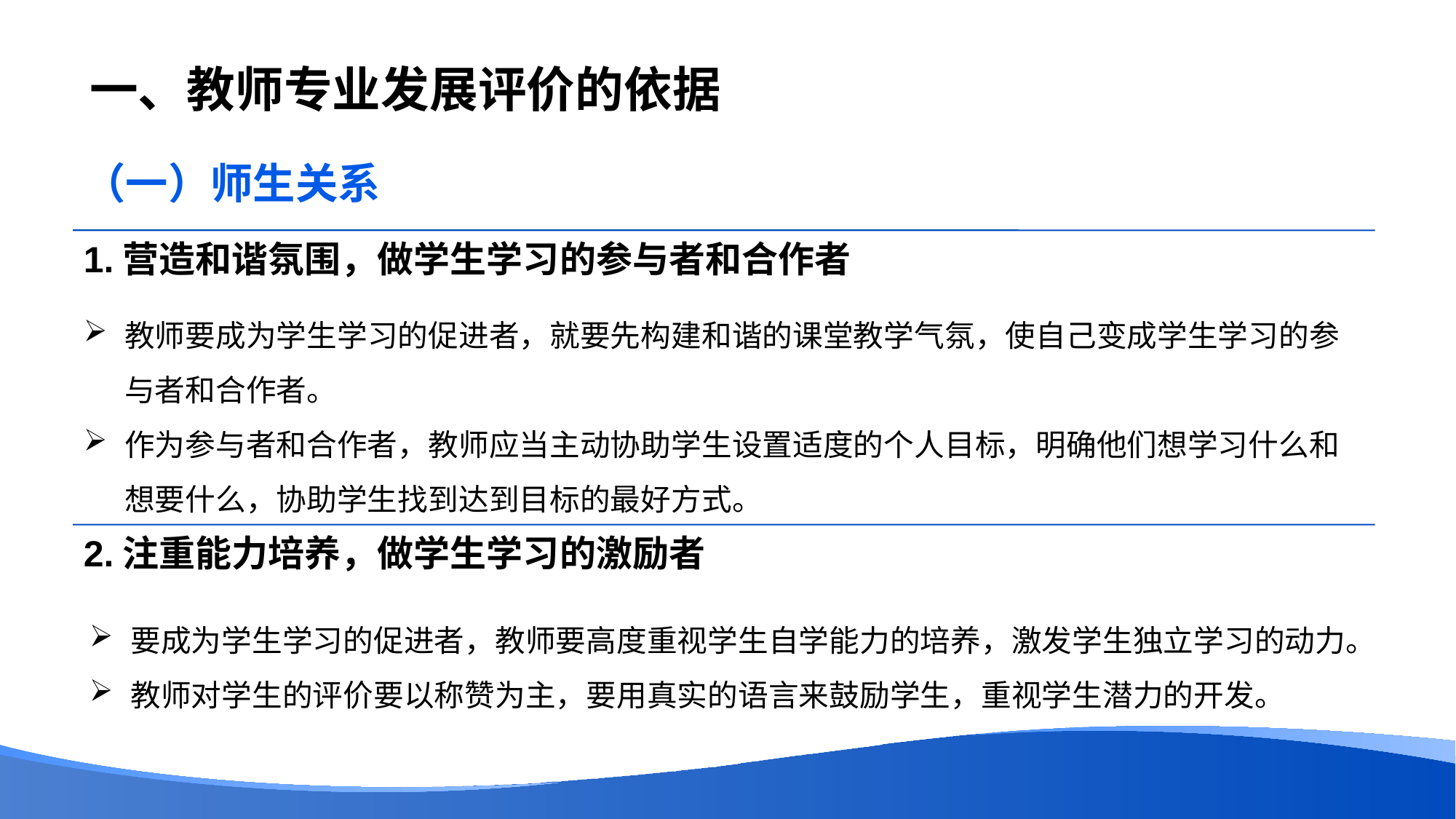

# 一、教师专业发展评价的依据
（一）师生关系
1.营造和谐氛围，做学生学习的参与者和合作者
2.注重能力培养，做学生学习的激励者
教师要成为学生学习的促进者，就要先构建和谐的课堂教学气氛，使自己变成学生学习的参与者和合作者。
作为参与者和合作者，教师应当主动协助学生设置适度的个人目标，明确他们想学习什么和想要什么，协助学生找到达到目标的最好方式。
要成为学生学习的促进者，教师要高度重视学生自学能力的培养，激发学生独立学习的动力。
教师对学生的评价要以称赞为主，要用真实的语言来鼓励学生，重视学生潜力的开发。